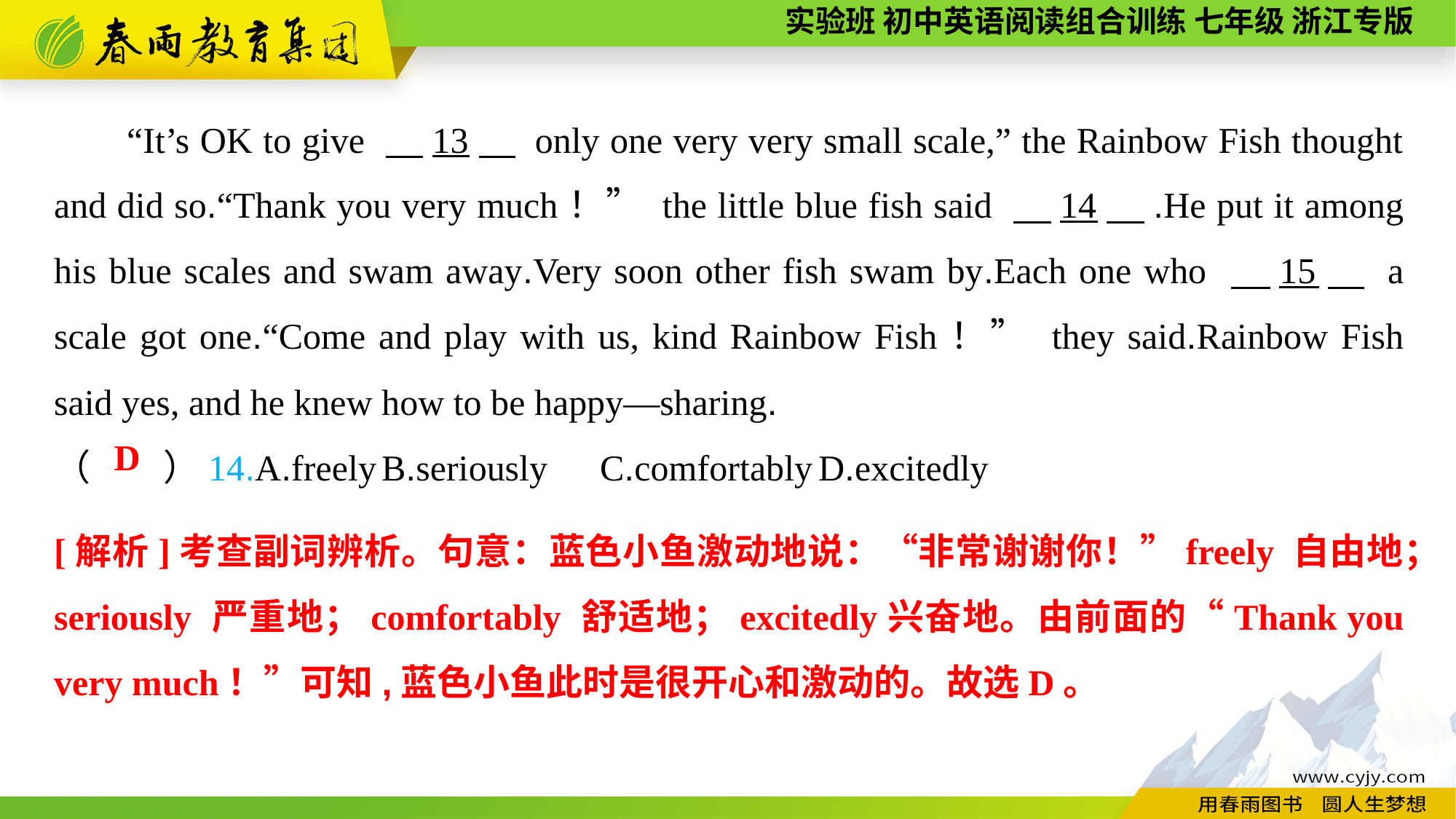

“It’s OK to give 　13　 only one very very small scale,” the Rainbow Fish thought and did so.“Thank you very much！” the little blue fish said 　14　.He put it among his blue scales and swam away.Very soon other fish swam by.Each one who 　15　 a scale got one.“Come and play with us, kind Rainbow Fish！” they said.Rainbow Fish said yes, and he knew how to be happy—sharing.
（　　）14.A.freely	B.seriously	C.comfortably	D.excitedly
D
[解析]考查副词辨析。句意：蓝色小鱼激动地说：“非常谢谢你！”freely 自由地；seriously 严重地；comfortably 舒适地；excitedly兴奋地。由前面的“Thank you very much！”可知,蓝色小鱼此时是很开心和激动的。故选D。